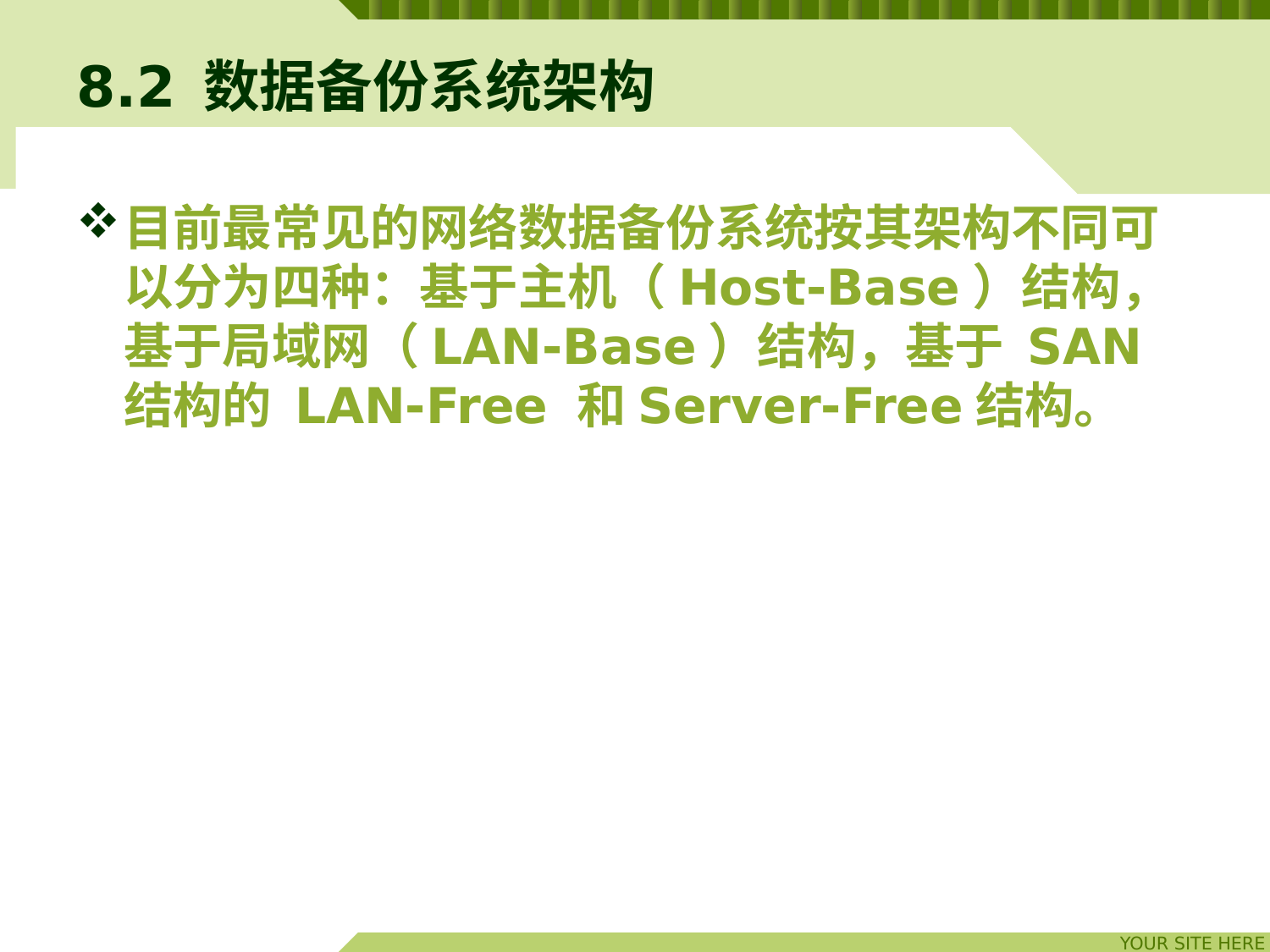

# 8.2	数据备份系统架构
目前最常见的网络数据备份系统按其架构不同可以分为四种：基于主机（Host-Base）结构，基于局域网（LAN-Base）结构，基于 SAN 结构的 LAN-Free 和Server-Free结构。